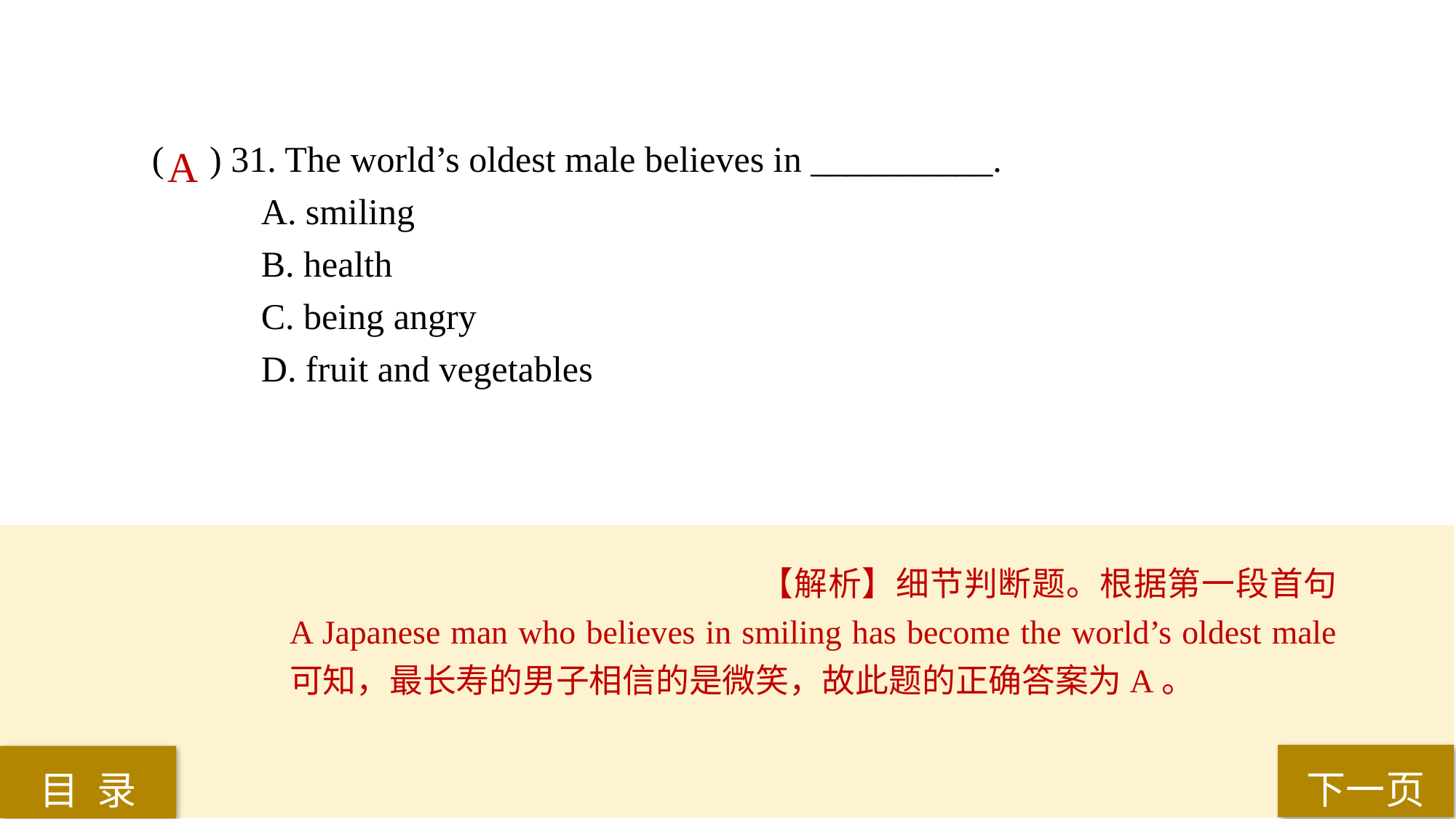

(     ) 31. The world’s oldest male believes in __________.
A. smiling
B. health
C. being angry
D. fruit and vegetables
A
【解析】细节判断题。根据第一段首句A Japanese man who believes in smiling has become the world’s oldest male可知，最长寿的男子相信的是微笑，故此题的正确答案为A。